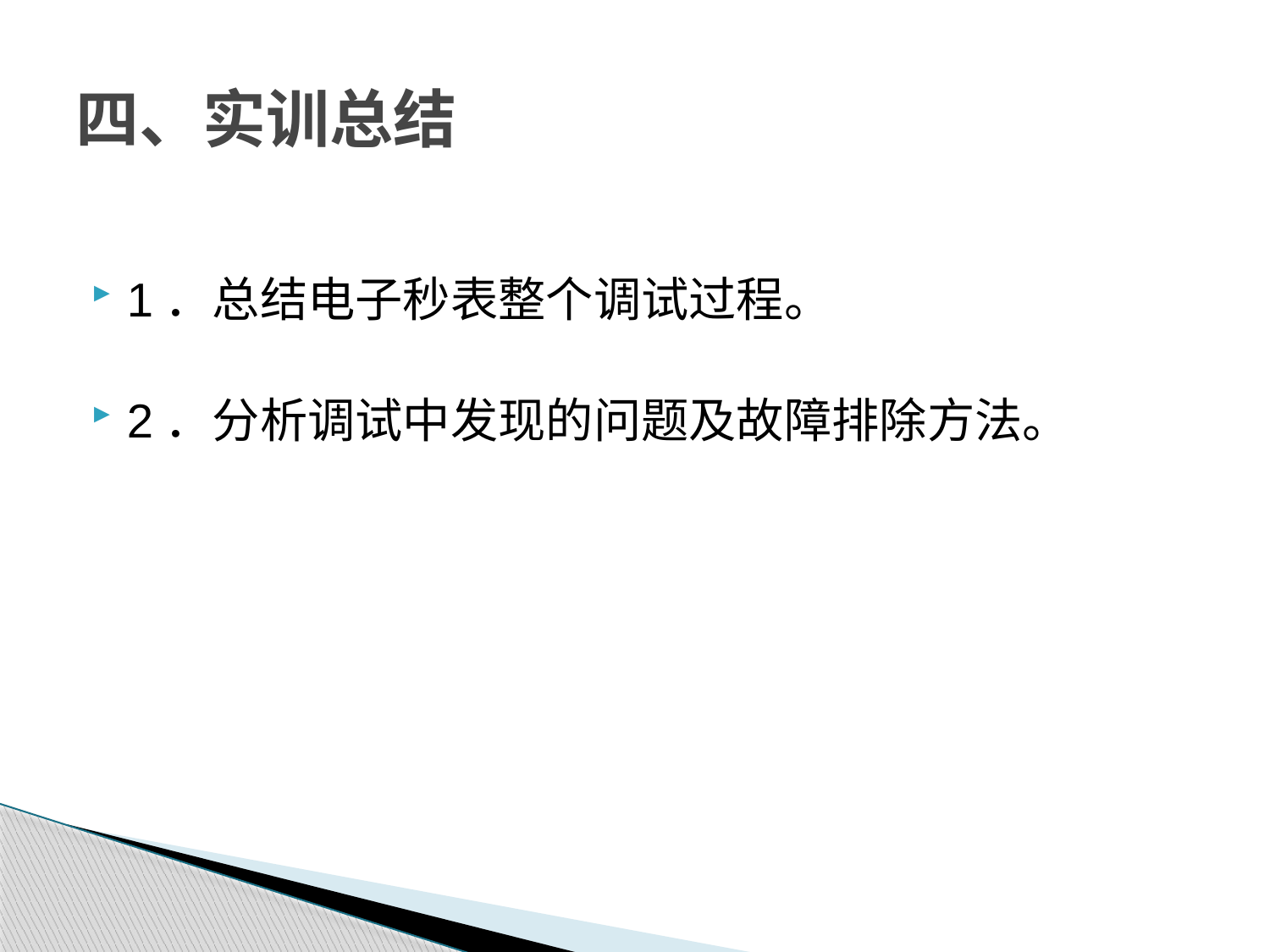

# 四、实训总结
1．总结电子秒表整个调试过程。
2．分析调试中发现的问题及故障排除方法。